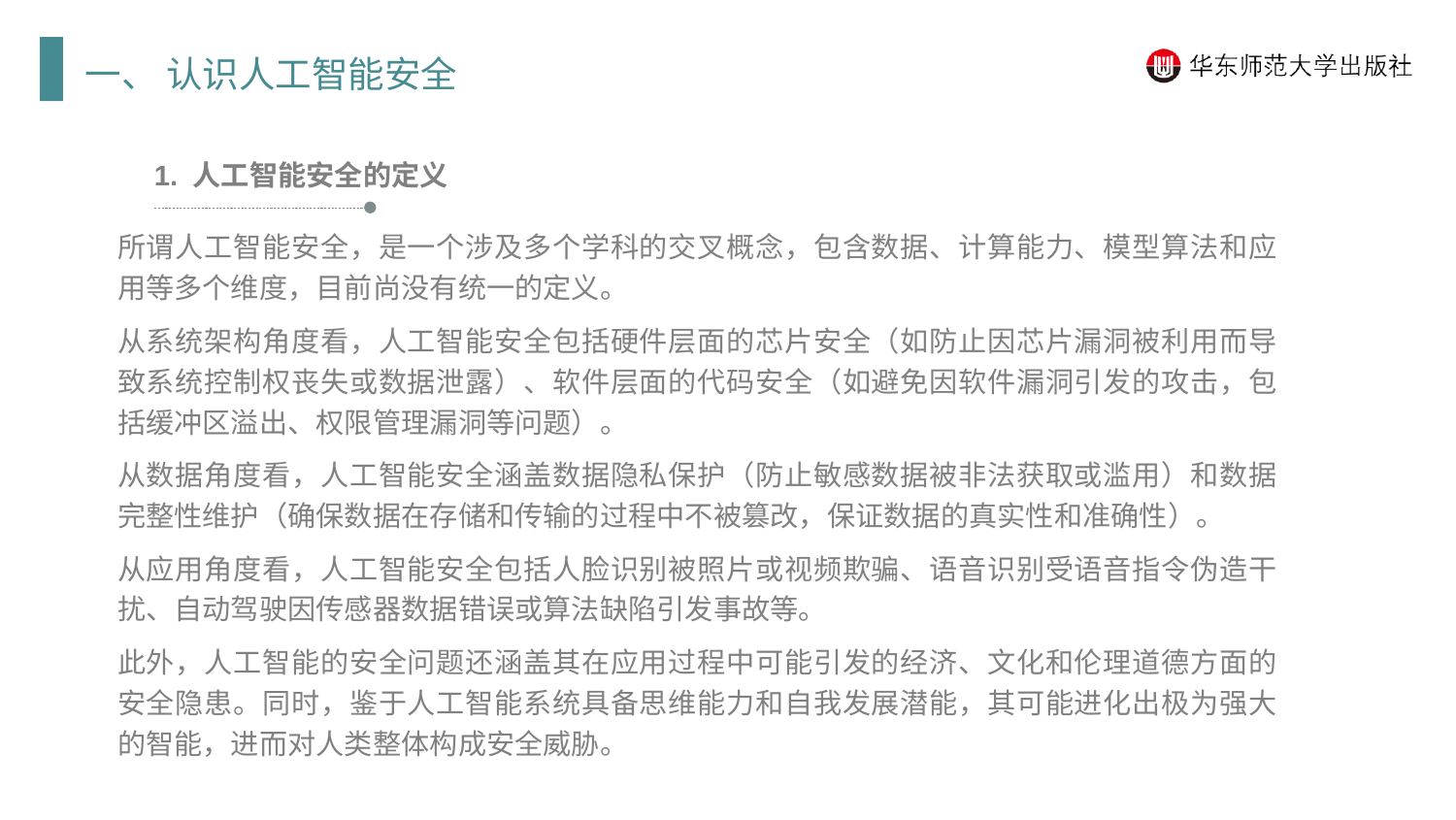

一、 认识人工智能安全
1. 人工智能安全的定义
所谓人工智能安全，是一个涉及多个学科的交叉概念，包含数据、计算能力、模型算法和应用等多个维度，目前尚没有统一的定义。
从系统架构角度看，人工智能安全包括硬件层面的芯片安全（如防止因芯片漏洞被利用而导致系统控制权丧失或数据泄露）、软件层面的代码安全（如避免因软件漏洞引发的攻击，包括缓冲区溢出、权限管理漏洞等问题）。
从数据角度看，人工智能安全涵盖数据隐私保护（防止敏感数据被非法获取或滥用）和数据完整性维护（确保数据在存储和传输的过程中不被篡改，保证数据的真实性和准确性）。
从应用角度看，人工智能安全包括人脸识别被照片或视频欺骗、语音识别受语音指令伪造干扰、自动驾驶因传感器数据错误或算法缺陷引发事故等。
此外，人工智能的安全问题还涵盖其在应用过程中可能引发的经济、文化和伦理道德方面的安全隐患。同时，鉴于人工智能系统具备思维能力和自我发展潜能，其可能进化出极为强大的智能，进而对人类整体构成安全威胁。